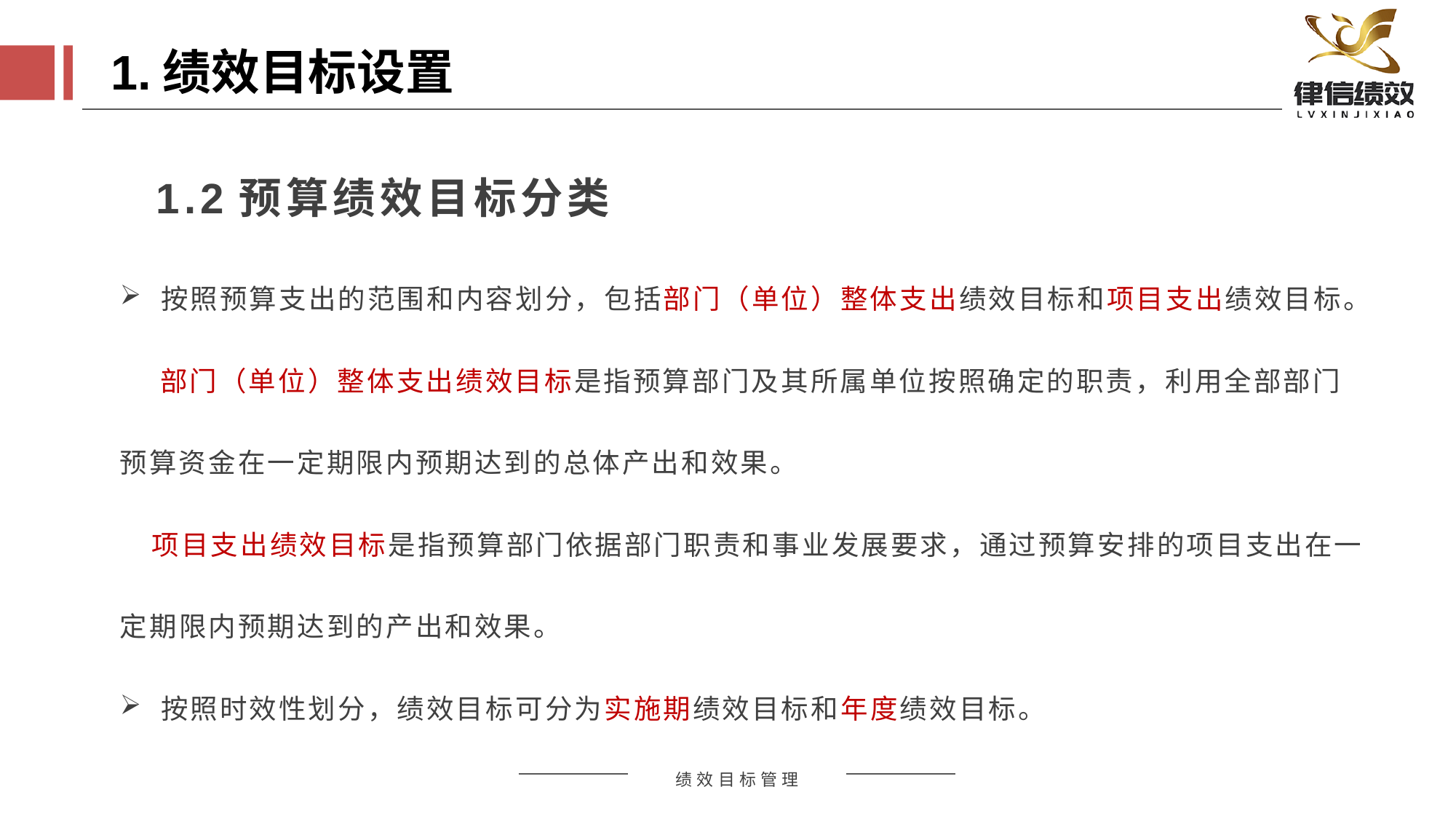

1.绩效目标设置
1.2预算绩效目标分类
按照预算支出的范围和内容划分，包括部门（单位）整体支出绩效目标和项目支出绩效目标。
    部门（单位）整体支出绩效目标是指预算部门及其所属单位按照确定的职责，利用全部部门预算资金在一定期限内预期达到的总体产出和效果。
   项目支出绩效目标是指预算部门依据部门职责和事业发展要求，通过预算安排的项目支出在一定期限内预期达到的产出和效果。
按照时效性划分，绩效目标可分为实施期绩效目标和年度绩效目标。